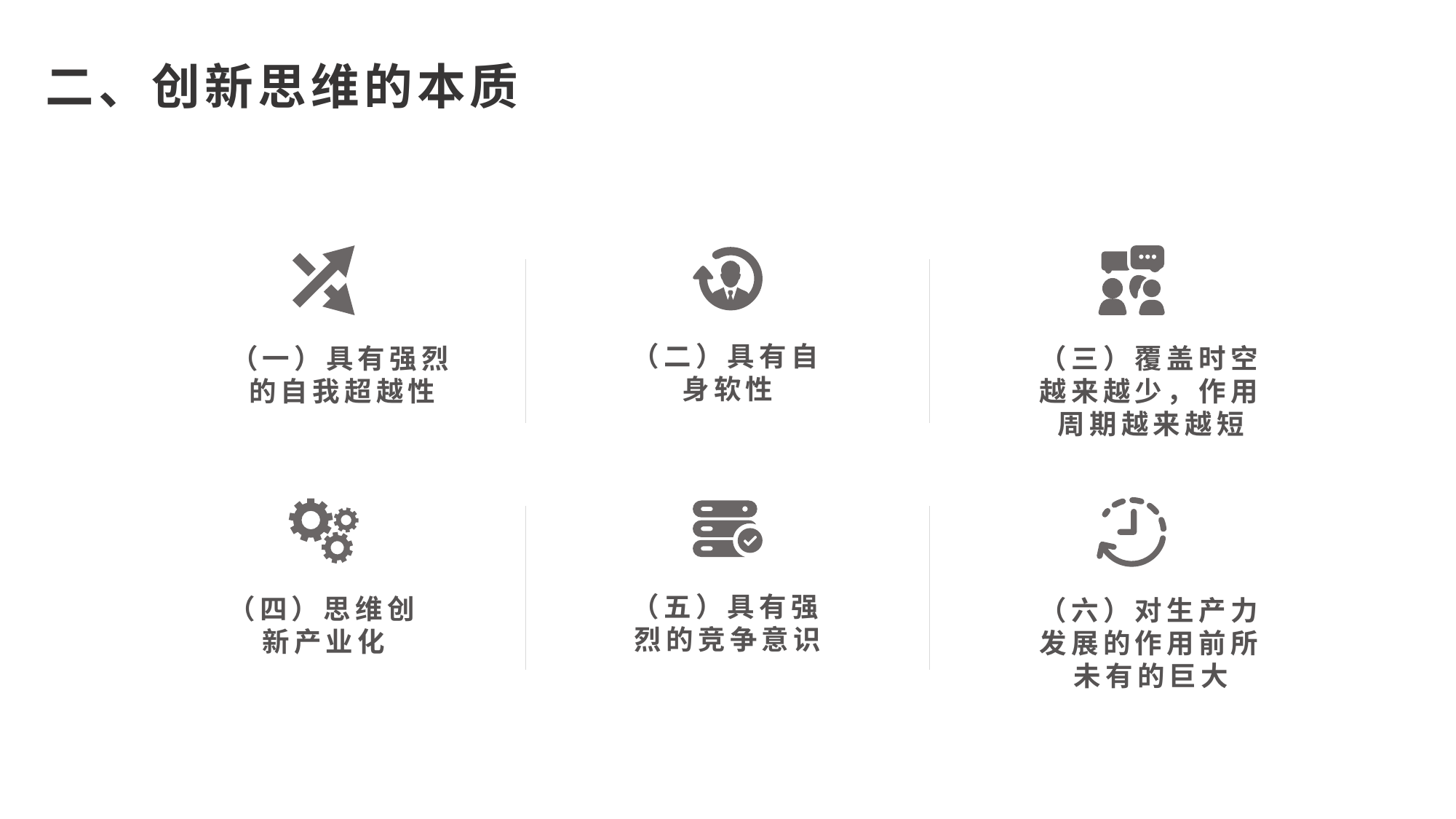

二、创新思维的本质

（一）具有强烈的自我超越性

（三）覆盖时空越来越少，作用周期越来越短

（二）具有自身软性

（六）对生产力发展的作用前所未有的巨大

（四）思维创新产业化

（五）具有强烈的竞争意识